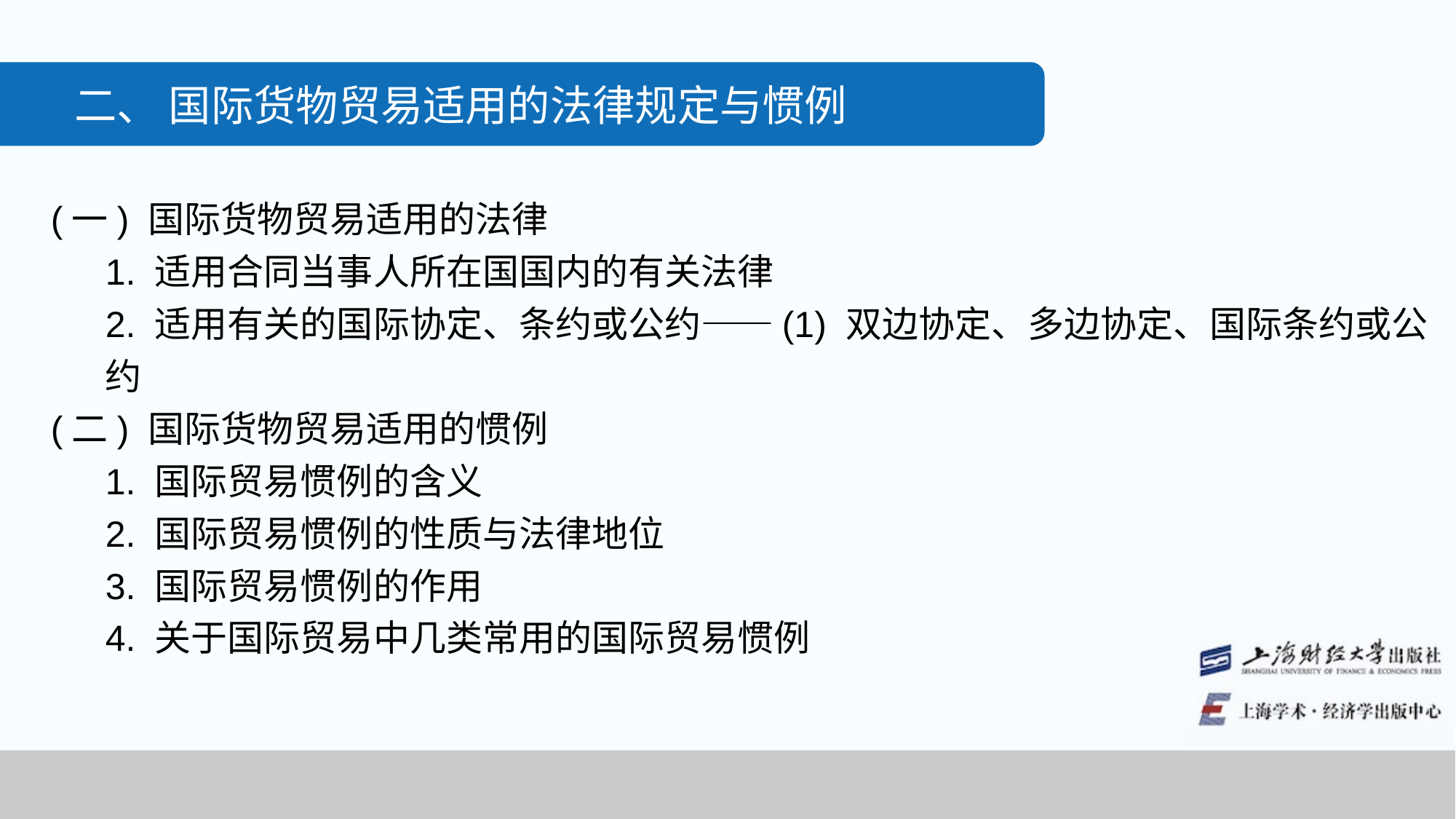

二、 国际货物贸易适用的法律规定与惯例
(一) 国际货物贸易适用的法律
1. 适用合同当事人所在国国内的有关法律
2. 适用有关的国际协定、条约或公约——(1) 双边协定、多边协定、国际条约或公约
(二) 国际货物贸易适用的惯例
1. 国际贸易惯例的含义
2. 国际贸易惯例的性质与法律地位
3. 国际贸易惯例的作用
4. 关于国际贸易中几类常用的国际贸易惯例